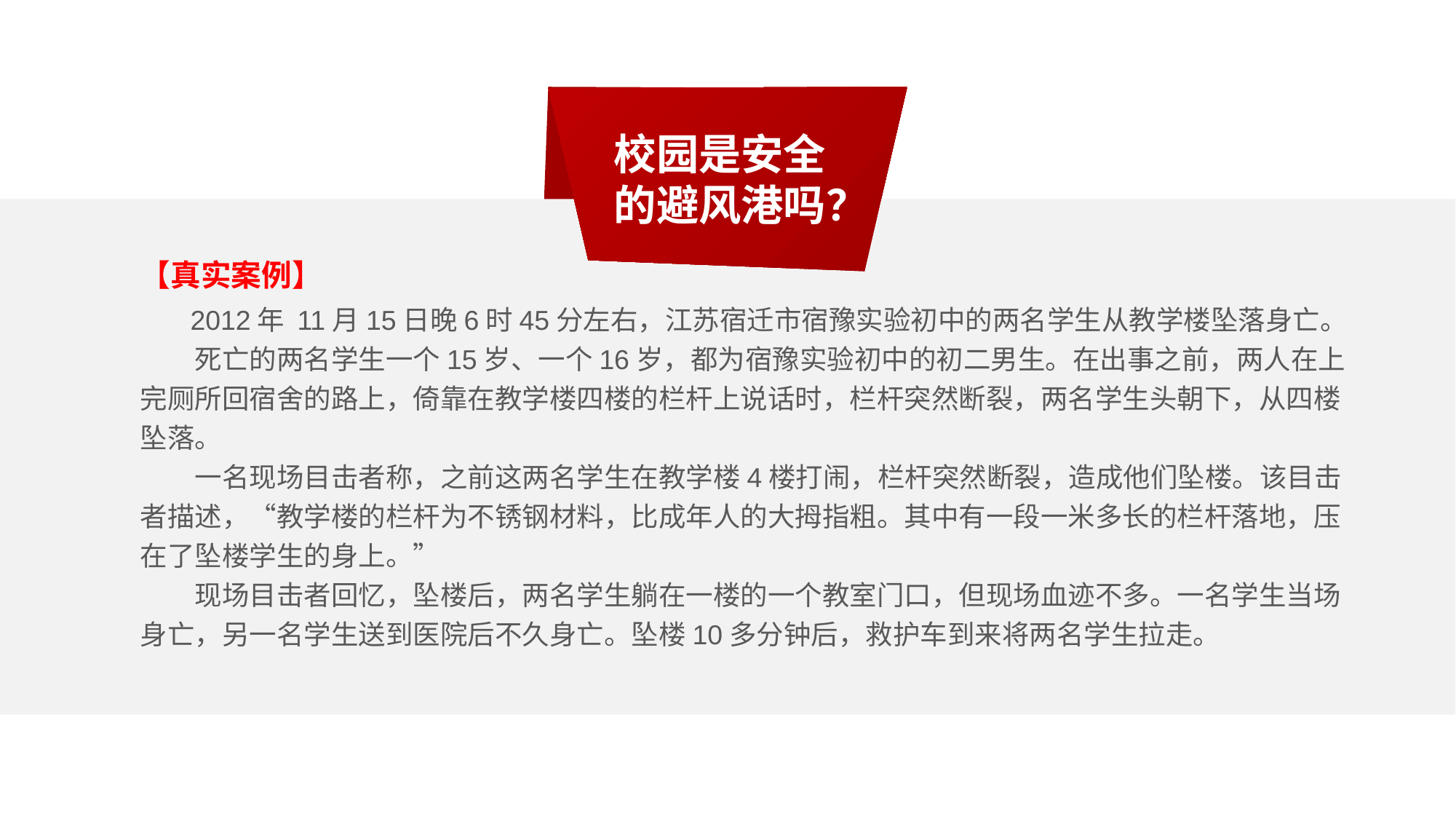

校园是安全
的避风港吗？

【真实案例】
      2012年 11月15日晚6时45分左右，江苏宿迁市宿豫实验初中的两名学生从教学楼坠落身亡。
　　死亡的两名学生一个15岁、一个16岁，都为宿豫实验初中的初二男生。在出事之前，两人在上完厕所回宿舍的路上，倚靠在教学楼四楼的栏杆上说话时，栏杆突然断裂，两名学生头朝下，从四楼坠落。
　　一名现场目击者称，之前这两名学生在教学楼4楼打闹，栏杆突然断裂，造成他们坠楼。该目击者描述，“教学楼的栏杆为不锈钢材料，比成年人的大拇指粗。其中有一段一米多长的栏杆落地，压在了坠楼学生的身上。”
　　现场目击者回忆，坠楼后，两名学生躺在一楼的一个教室门口，但现场血迹不多。一名学生当场身亡，另一名学生送到医院后不久身亡。坠楼10多分钟后，救护车到来将两名学生拉走。